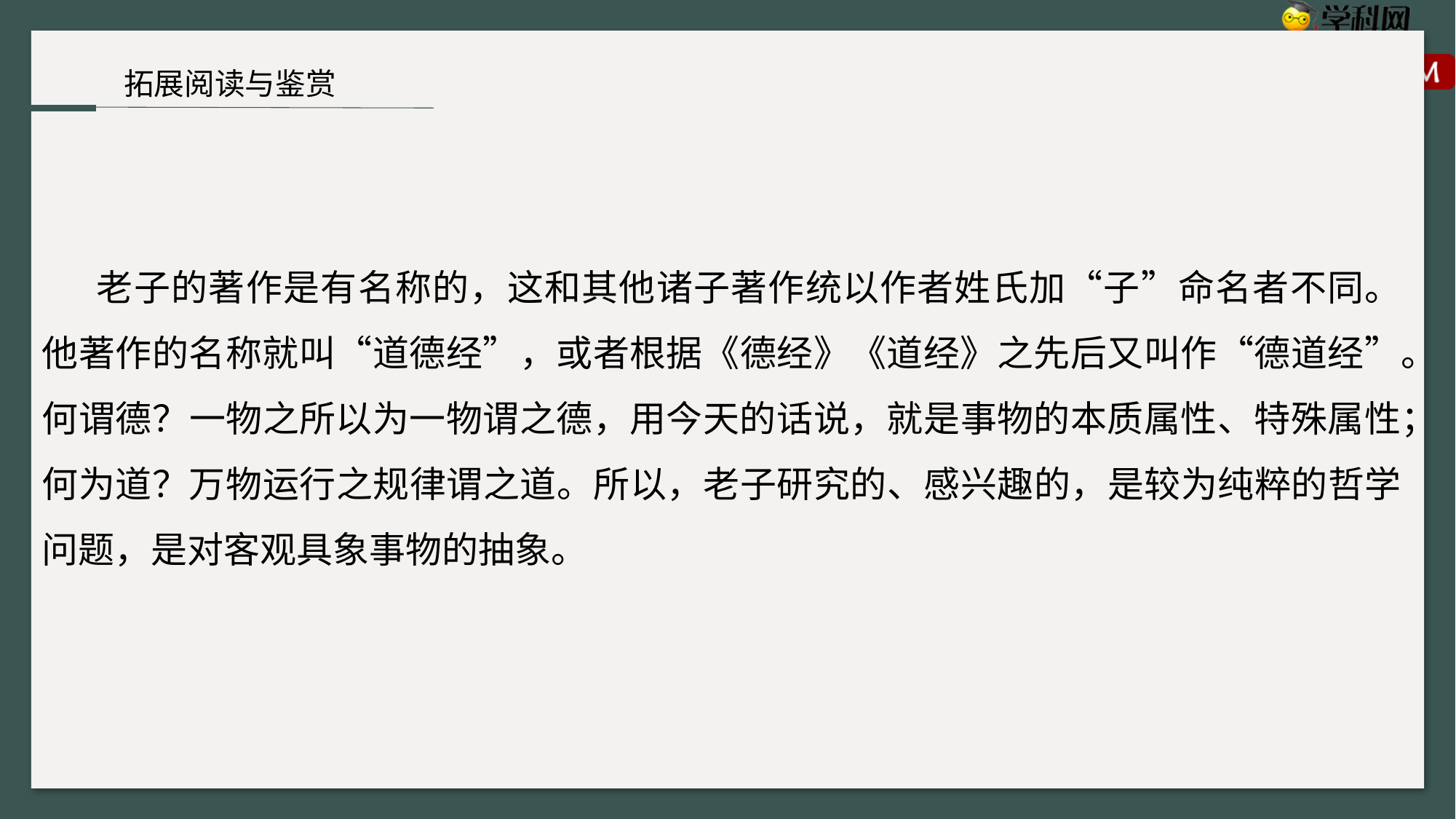

拓展阅读与鉴赏
老子的著作是有名称的，这和其他诸子著作统以作者姓氏加“子”命名者不同。他著作的名称就叫“道德经”，或者根据《德经》《道经》之先后又叫作“德道经”。何谓德？一物之所以为一物谓之德，用今天的话说，就是事物的本质属性、特殊属性；何为道？万物运行之规律谓之道。所以，老子研究的、感兴趣的，是较为纯粹的哲学问题，是对客观具象事物的抽象。